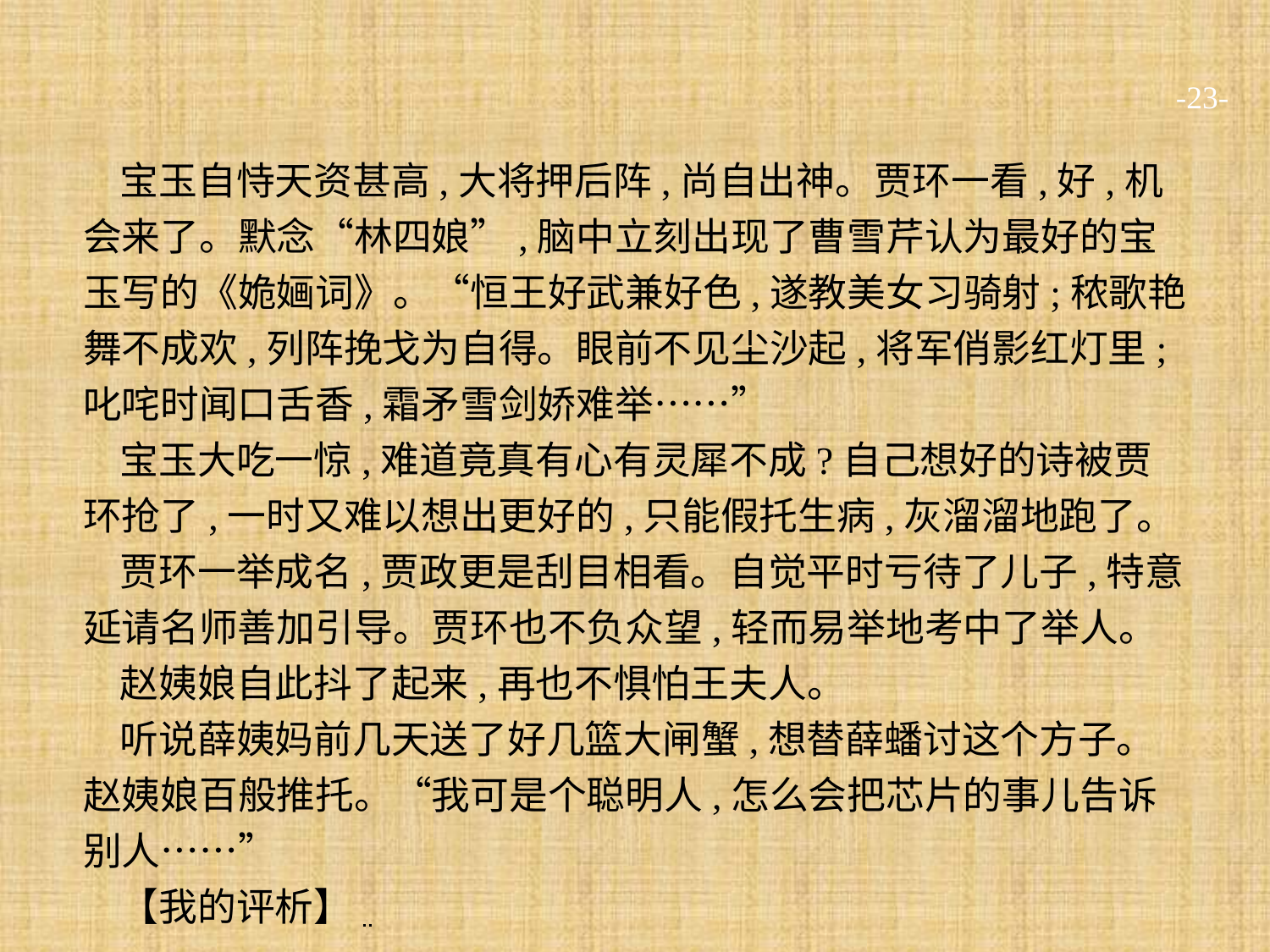

-23-
宝玉自恃天资甚高,大将押后阵,尚自出神。贾环一看,好,机会来了。默念“林四娘”,脑中立刻出现了曹雪芹认为最好的宝玉写的《姽婳词》。“恒王好武兼好色,遂教美女习骑射;秾歌艳舞不成欢,列阵挽戈为自得。眼前不见尘沙起,将军俏影红灯里;叱咤时闻口舌香,霜矛雪剑娇难举……”
宝玉大吃一惊,难道竟真有心有灵犀不成?自己想好的诗被贾环抢了,一时又难以想出更好的,只能假托生病,灰溜溜地跑了。
贾环一举成名,贾政更是刮目相看。自觉平时亏待了儿子,特意延请名师善加引导。贾环也不负众望,轻而易举地考中了举人。
赵姨娘自此抖了起来,再也不惧怕王夫人。
听说薛姨妈前几天送了好几篮大闸蟹,想替薛蟠讨这个方子。赵姨娘百般推托。“我可是个聪明人,怎么会把芯片的事儿告诉别人……”
【我的评析】